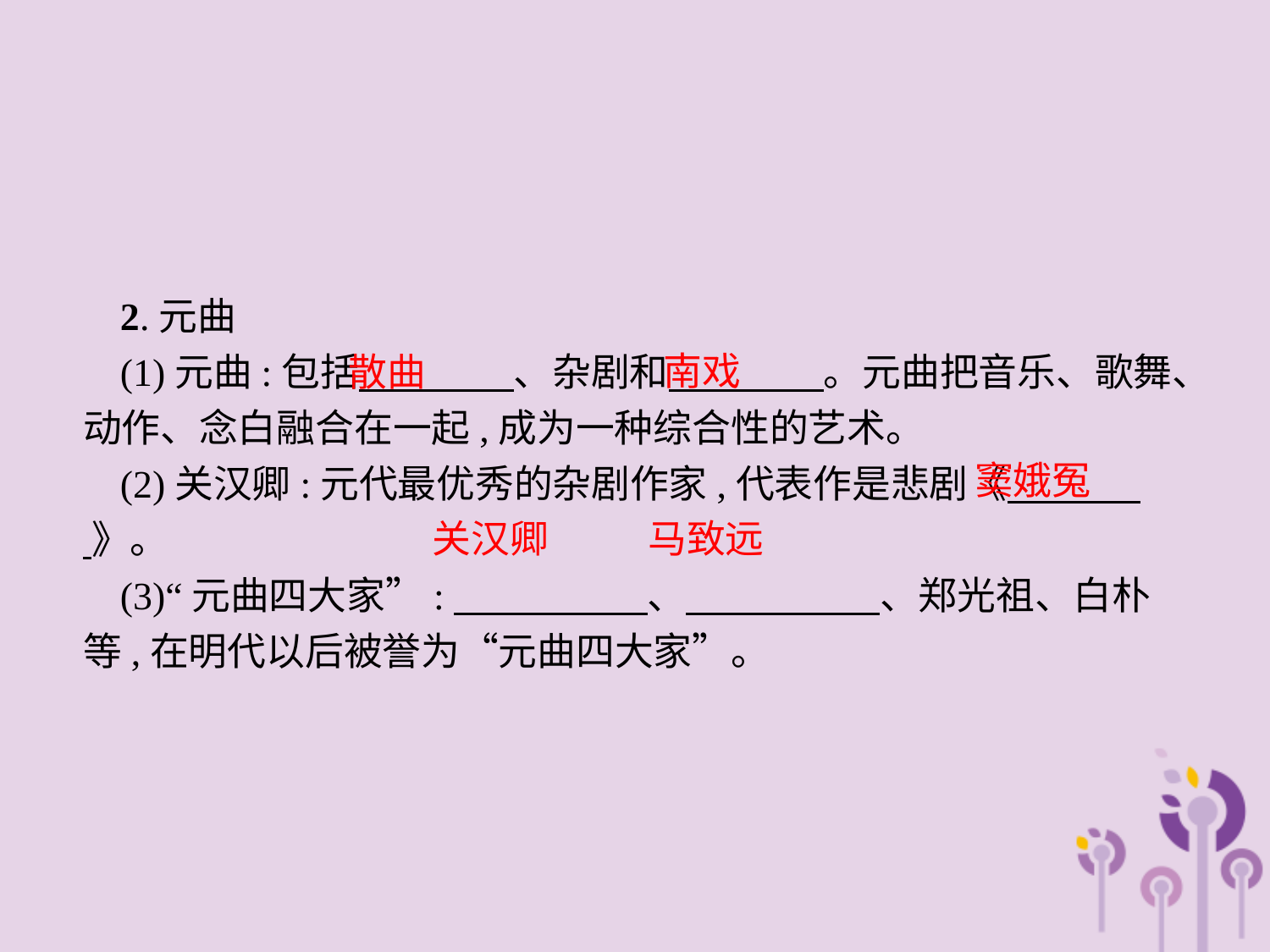

2.元曲
(1)元曲:包括　　　　、杂剧和　　　　。元曲把音乐、歌舞、动作、念白融合在一起,成为一种综合性的艺术。
(2)关汉卿:元代最优秀的杂剧作家,代表作是悲剧《　　　    》。
(3)“元曲四大家”:　　　　　、　　　　　、郑光祖、白朴等,在明代以后被誉为“元曲四大家”。
南戏
散曲
窦娥冤
关汉卿　       马致远